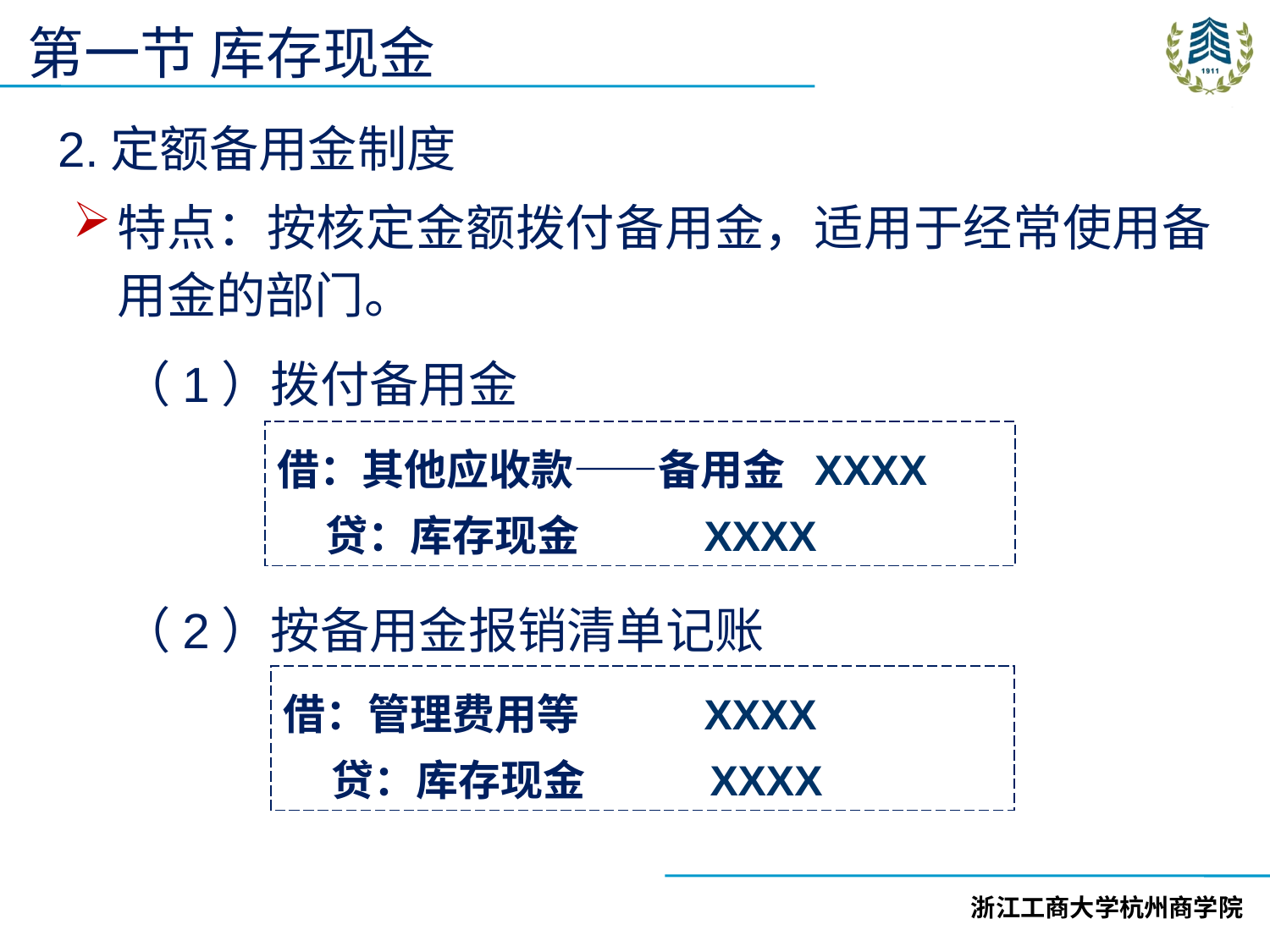

第一节 库存现金
2.定额备用金制度
特点：按核定金额拨付备用金，适用于经常使用备用金的部门。
（1）拨付备用金

（2）按备用金报销清单记账

借：其他应收款——备用金  XXXX
    贷：库存现金            XXXX
借：管理费用等            XXXX
    贷：库存现金            XXXX